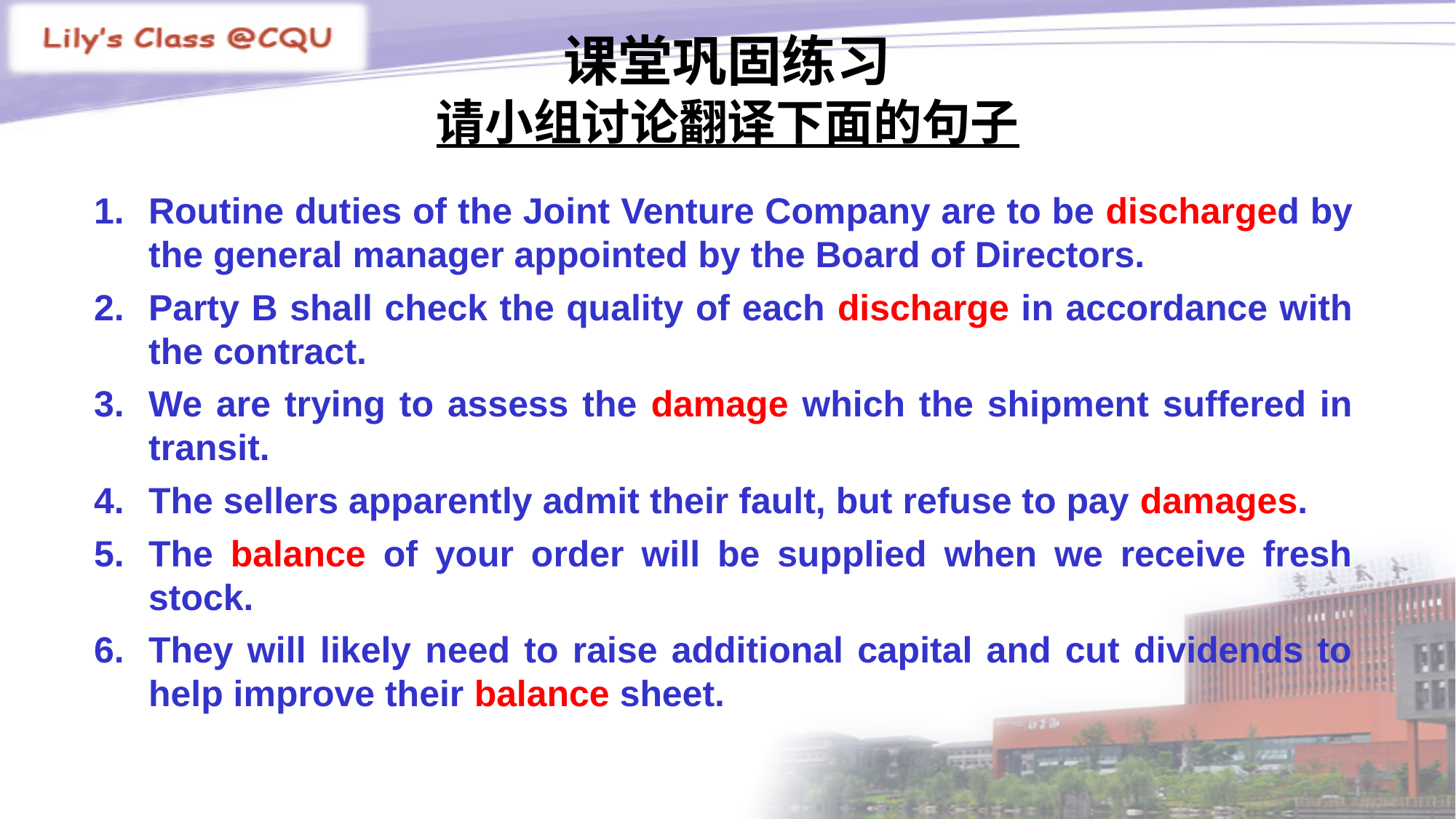

# 课堂巩固练习 请小组讨论翻译下面的句子
Routine duties of the Joint Venture Company are to be discharged by the general manager appointed by the Board of Directors.
Party B shall check the quality of each discharge in accordance with the contract.
We are trying to assess the damage which the shipment suffered in transit.
The sellers apparently admit their fault, but refuse to pay damages.
The balance of your order will be supplied when we receive fresh stock.
They will likely need to raise additional capital and cut dividends to help improve their balance sheet.